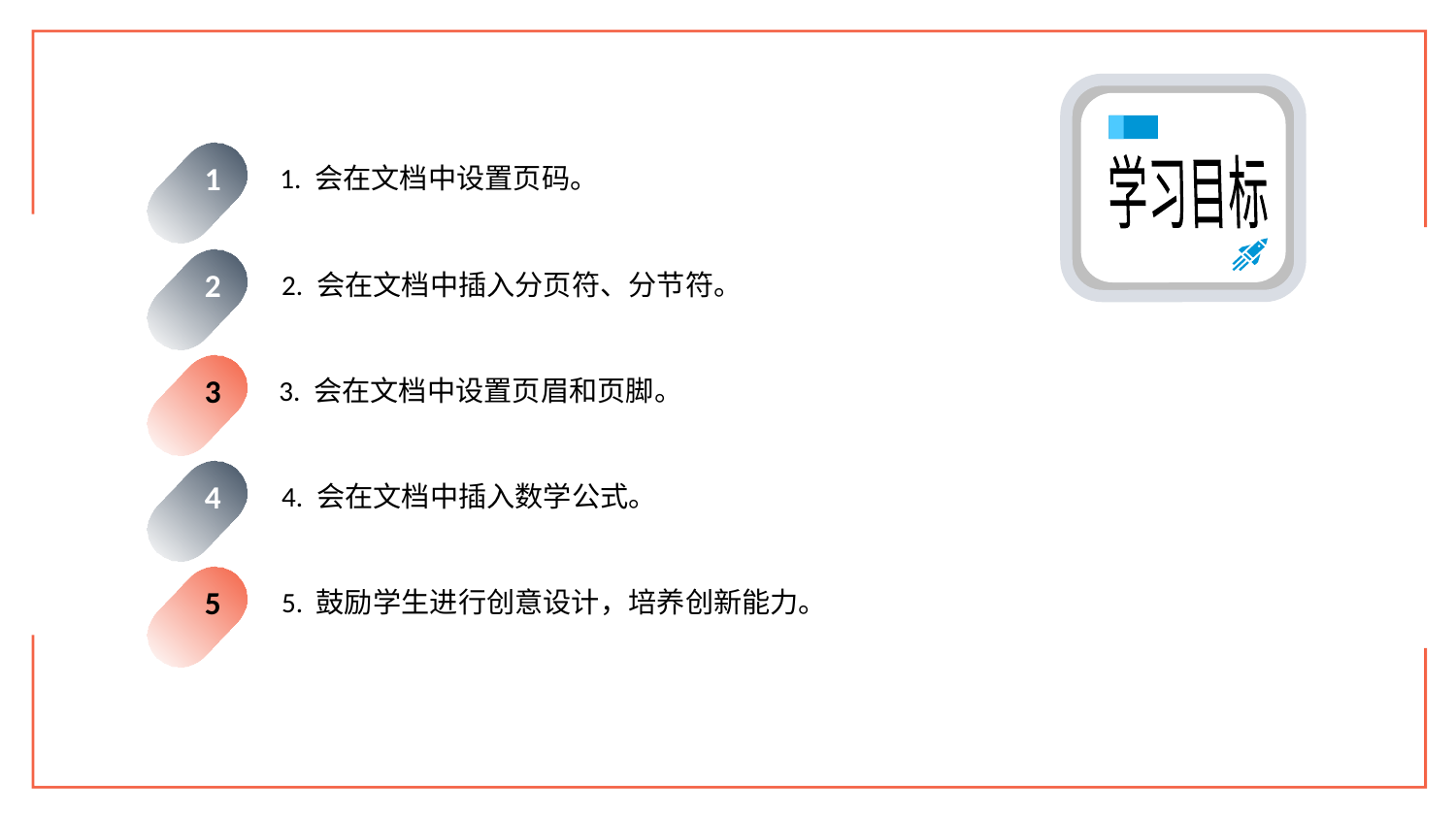

1. 会在文档中设置页码。
1
学习目标

2. 会在文档中插入分页符、分节符。
2

3. 会在文档中设置页眉和页脚。
3

4. 会在文档中插入数学公式。
4

5. 鼓励学生进行创意设计，培养创新能力。
5